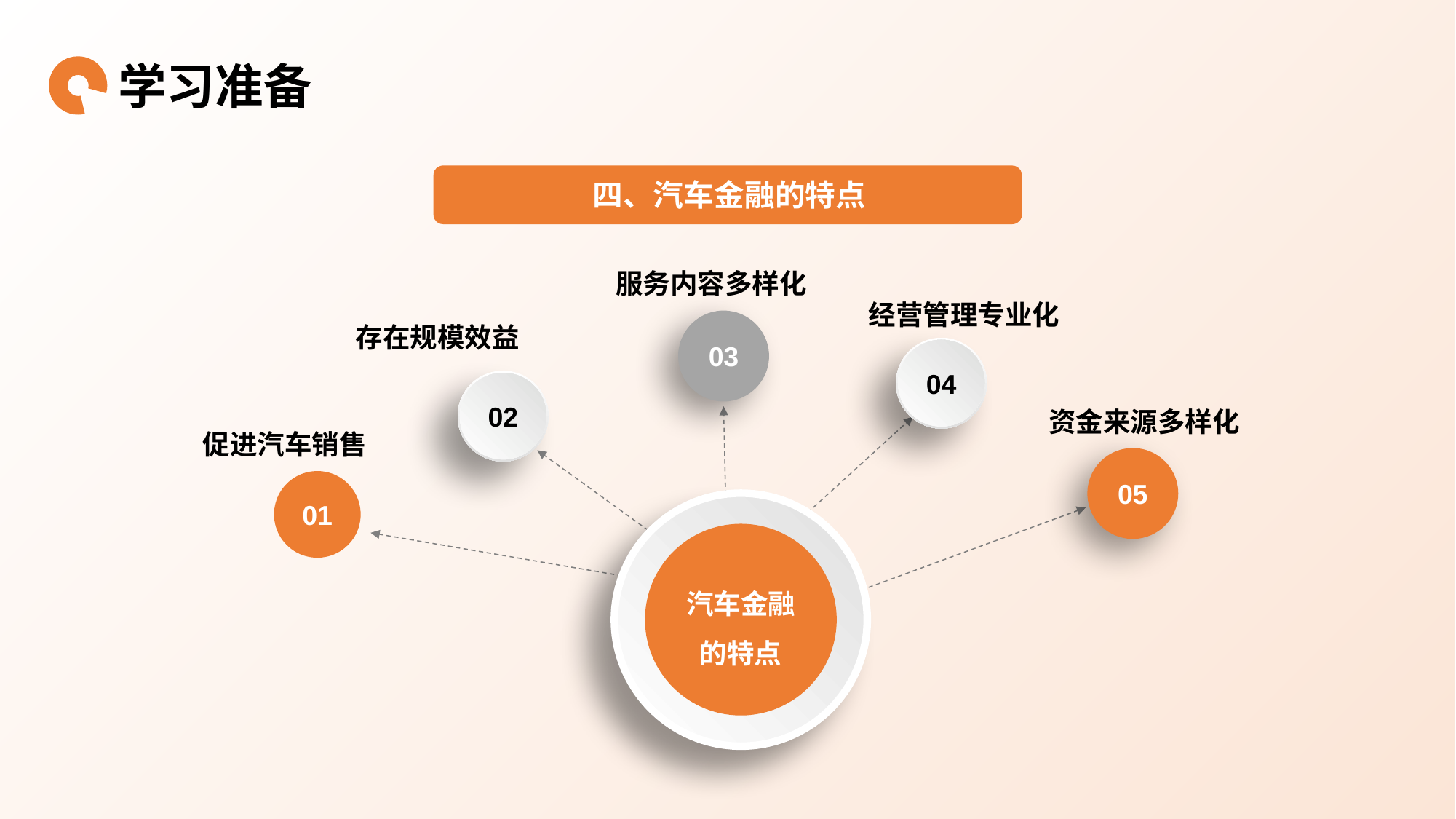

学习准备

四、汽车金融的特点
服务内容多样化
经营管理专业化

03
存在规模效益

04

02
资金来源多样化

促进汽车销售

05

01

汽车金融
的特点